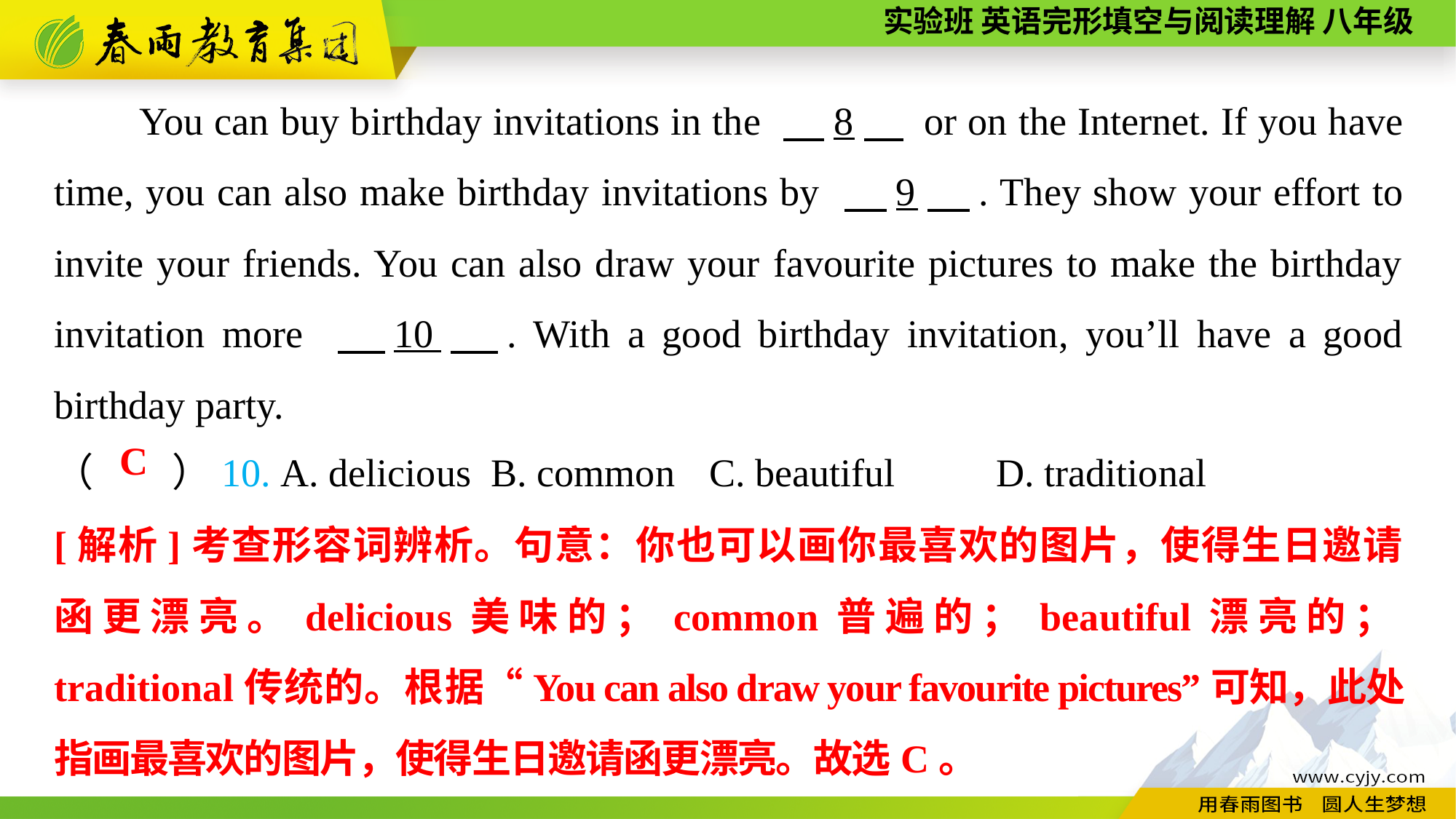

You can buy birthday invitations in the 　8　 or on the Internet. If you have time, you can also make birthday invitations by 　9　. They show your effort to invite your friends. You can also draw your favourite pictures to make the birthday invitation more 　10　. With a good birthday invitation, you’ll have a good birthday party.
（　　）10. A. delicious	B. common	C. beautiful	       D. traditional
C
[解析]考查形容词辨析。句意：你也可以画你最喜欢的图片，使得生日邀请函更漂亮。delicious美味的；common普遍的；beautiful漂亮的；traditional传统的。根据“You can also draw your favourite pictures”可知，此处指画最喜欢的图片，使得生日邀请函更漂亮。故选C。